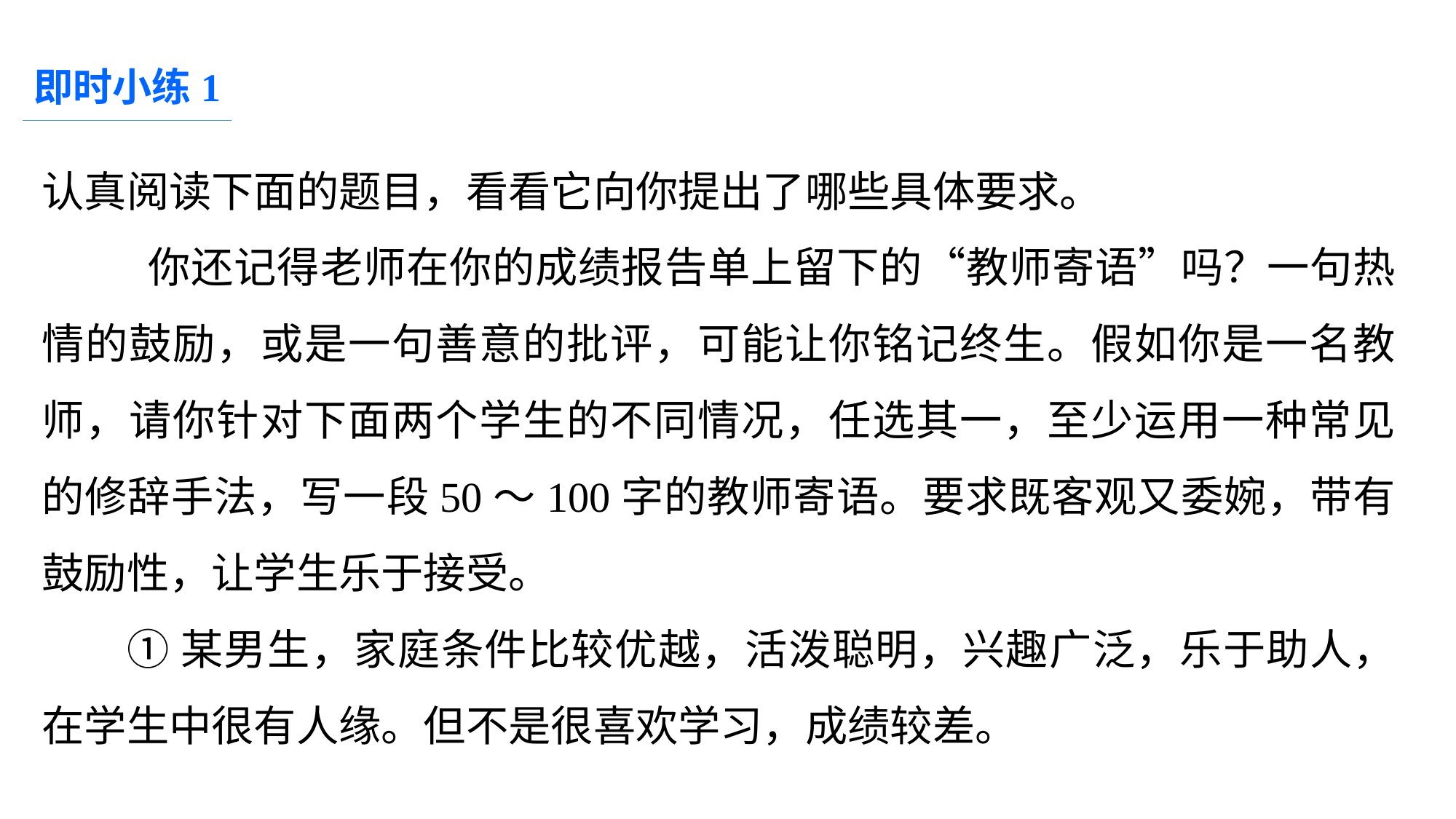

即时小练1
认真阅读下面的题目，看看它向你提出了哪些具体要求。
你还记得老师在你的成绩报告单上留下的“教师寄语”吗？一句热情的鼓励，或是一句善意的批评，可能让你铭记终生。假如你是一名教师，请你针对下面两个学生的不同情况，任选其一，至少运用一种常见的修辞手法，写一段50～100字的教师寄语。要求既客观又委婉，带有鼓励性，让学生乐于接受。
①某男生，家庭条件比较优越，活泼聪明，兴趣广泛，乐于助人，在学生中很有人缘。但不是很喜欢学习，成绩较差。